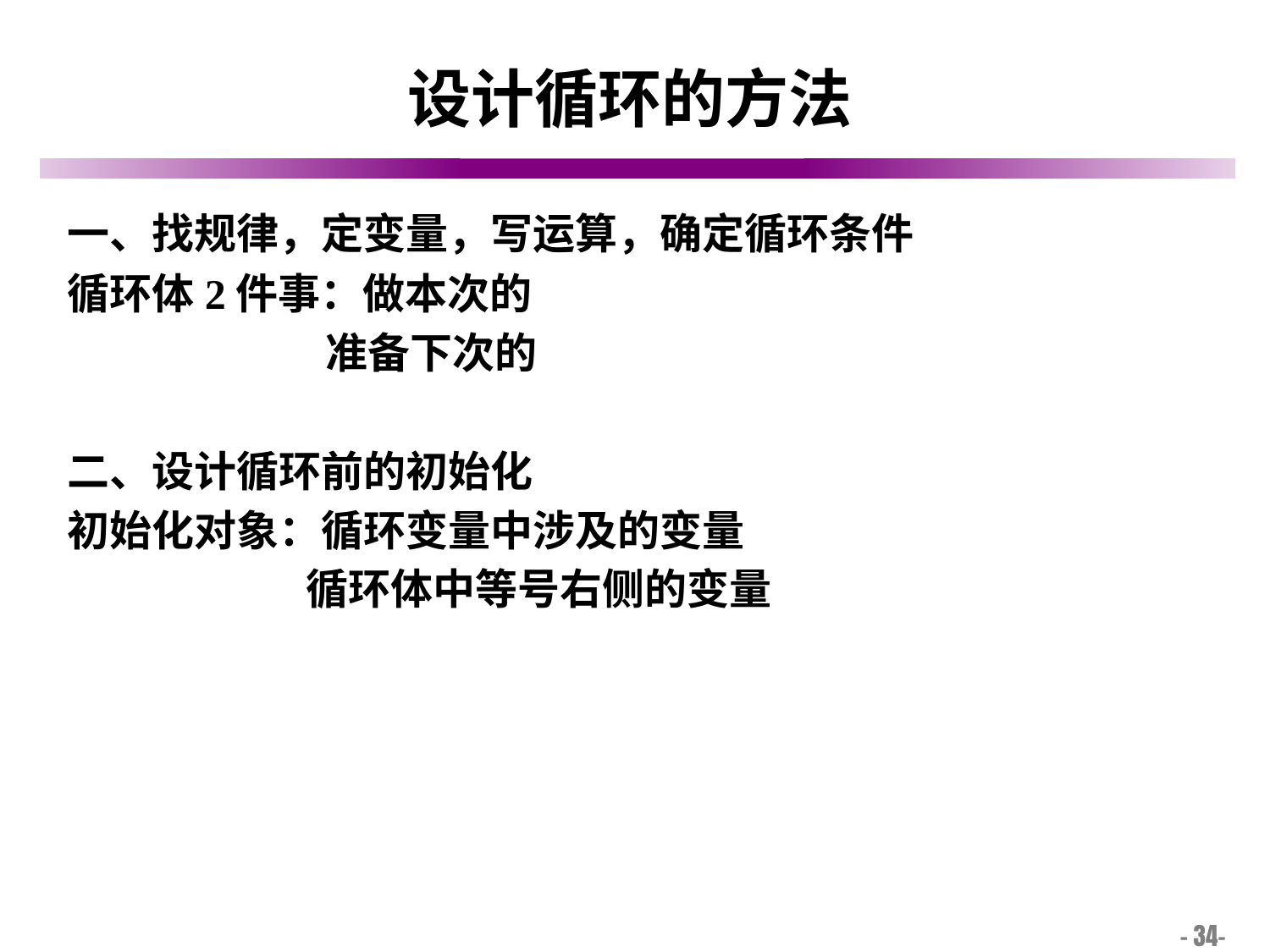

# 设计循环的方法
一、找规律，定变量，写运算，确定循环条件
循环体2件事：做本次的
                          准备下次的

二、设计循环前的初始化
初始化对象：循环变量中涉及的变量
                        循环体中等号右侧的变量
 - 34-